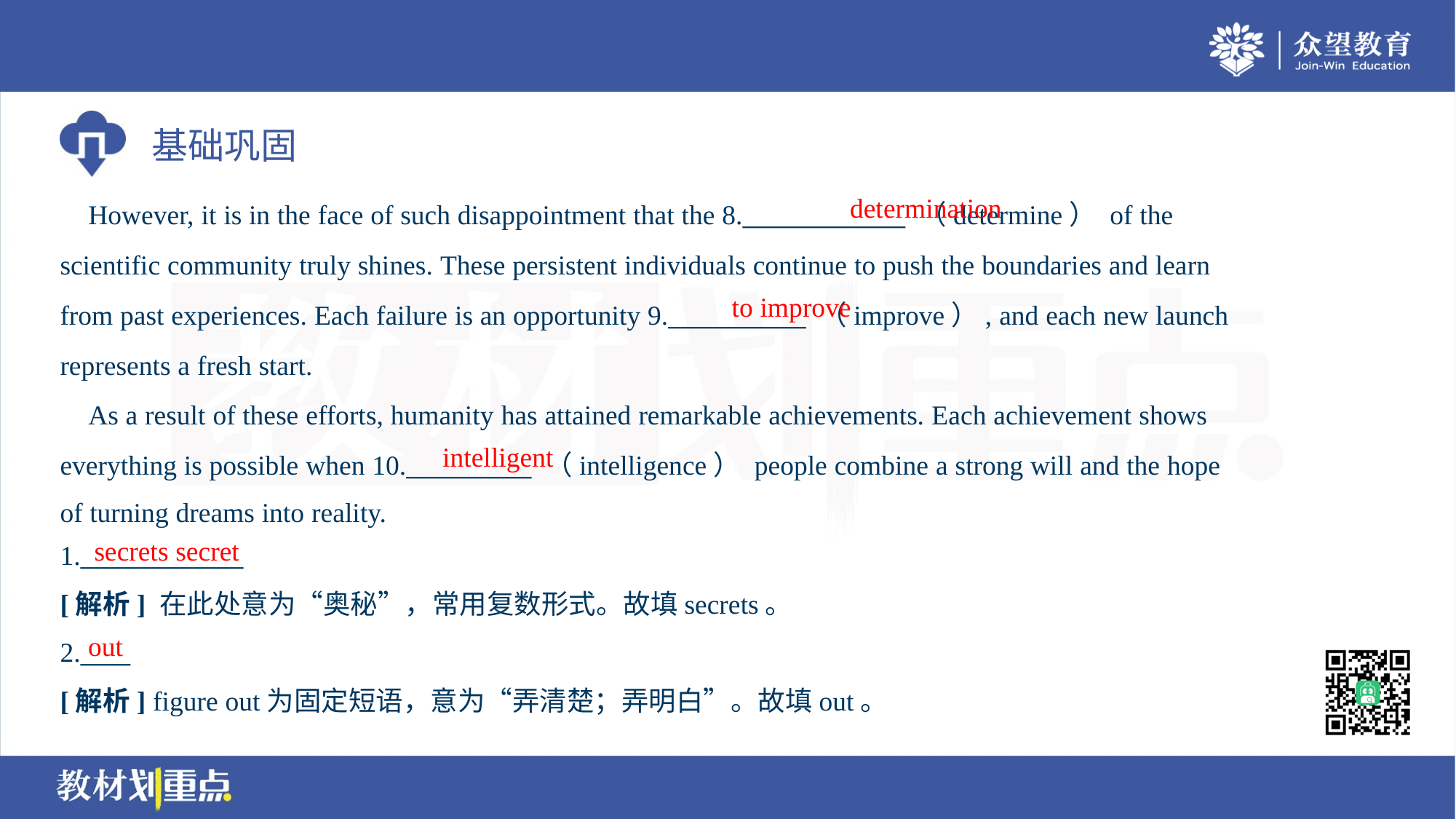

determination
    However, it is in the face of such disappointment that the 8._____________ （determine） of the
scientific community truly shines. These persistent individuals continue to push the boundaries and learn
from past experiences. Each failure is an opportunity 9.___________ （improve）, and each new launch
represents a fresh start.
    As a result of these efforts, humanity has attained remarkable achievements. Each achievement shows
everything is possible when 10.__________ （intelligence） people combine a strong will and the hope
of turning dreams into reality.
to improve
intelligent
secrets secret
1._____________
[解析] 在此处意为“奥秘”，常用复数形式。故填secrets。
out
2.____
[解析] figure out为固定短语，意为“弄清楚；弄明白”。故填out。